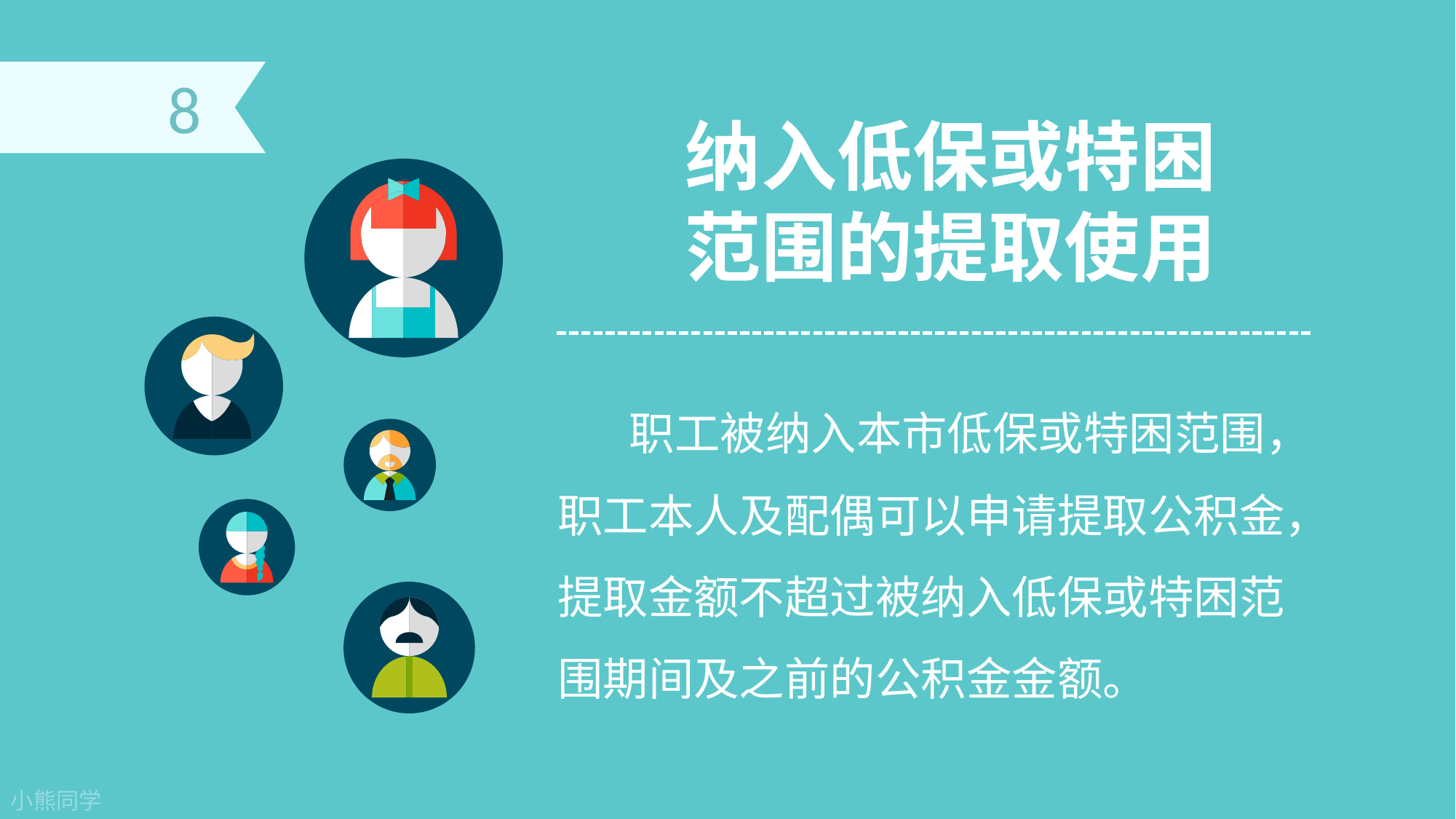

8
纳入低保或特困范围的提取使用

      职工被纳入本市低保或特困范围，职工本人及配偶可以申请提取公积金，提取金额不超过被纳入低保或特困范围期间及之前的公积金金额。